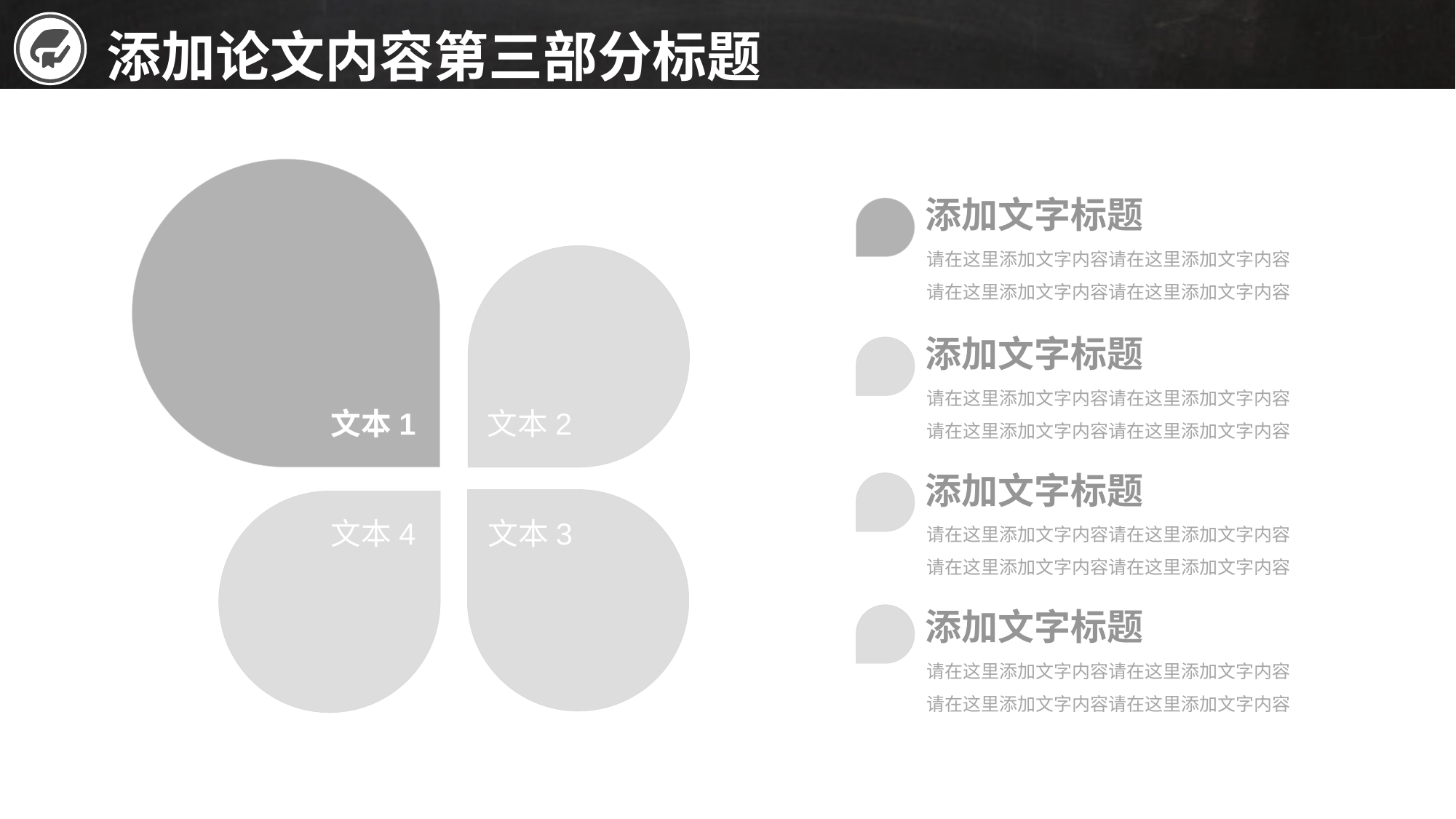

添加论文内容第三部分标题

文本1
添加文字标题

请在这里添加文字内容请在这里添加文字内容请在这里添加文字内容请在这里添加文字内容

文本2
添加文字标题

请在这里添加文字内容请在这里添加文字内容请在这里添加文字内容请在这里添加文字内容
添加文字标题

文本3

文本4
请在这里添加文字内容请在这里添加文字内容请在这里添加文字内容请在这里添加文字内容
添加文字标题

请在这里添加文字内容请在这里添加文字内容请在这里添加文字内容请在这里添加文字内容